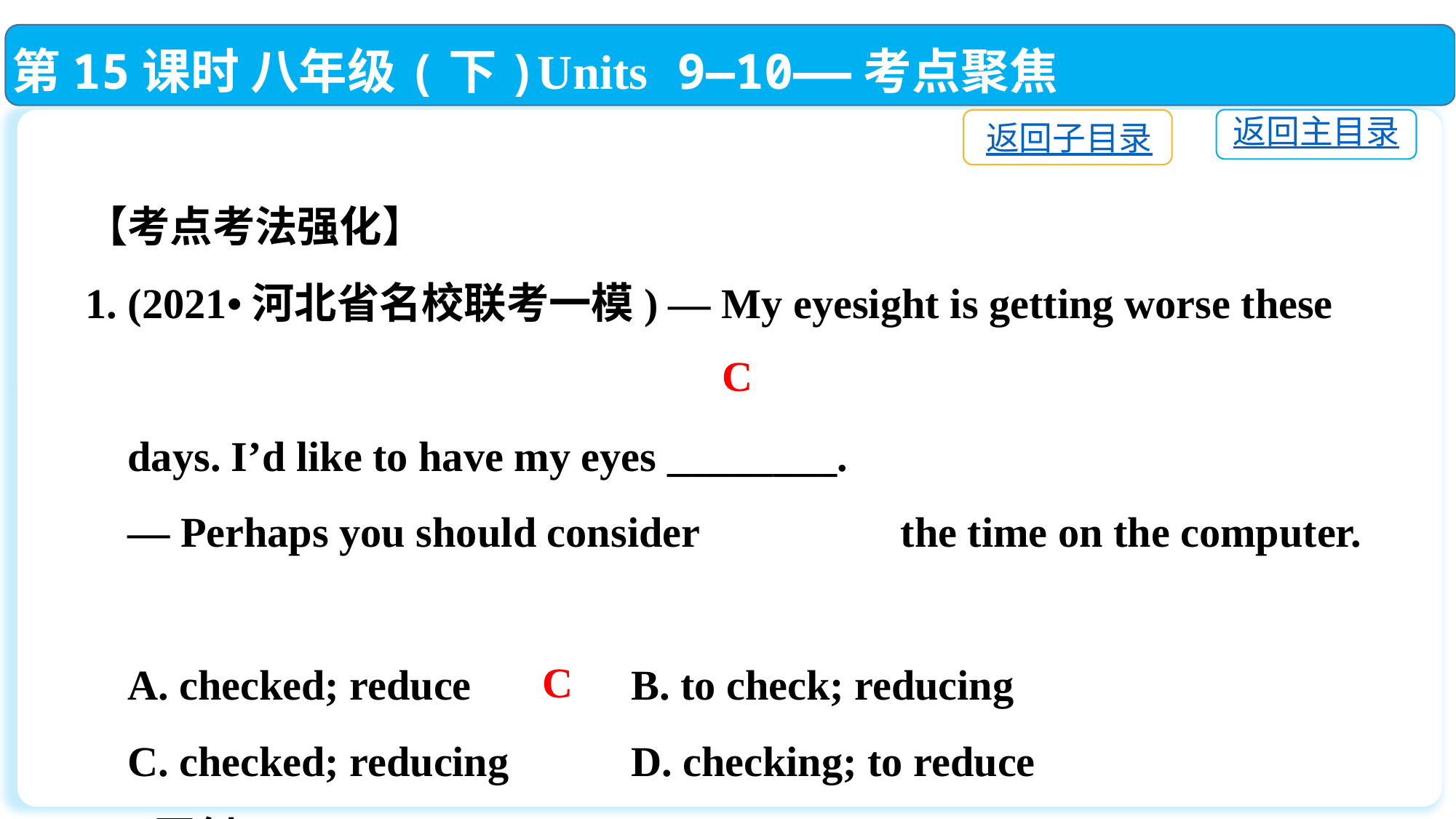

第15课时 八年级(下)Units 9—10——考点聚焦

返回主目录

返回子目录
【考点考法强化】
1. (2021•河北省名校联考一模) — My eyesight is getting worse these
    days. I’d like to have my eyes ________.
    — Perhaps you should consider 　　　　the time on the computer.
    A. checked; reduce		B. to check; reducing
    C. checked; reducing		D. checking; to reduce
2. (原创)We consider ________ the Great Wall this summer holiday.
    A. visit		B. to visit		C. visiting		D. to be visiting
C
C